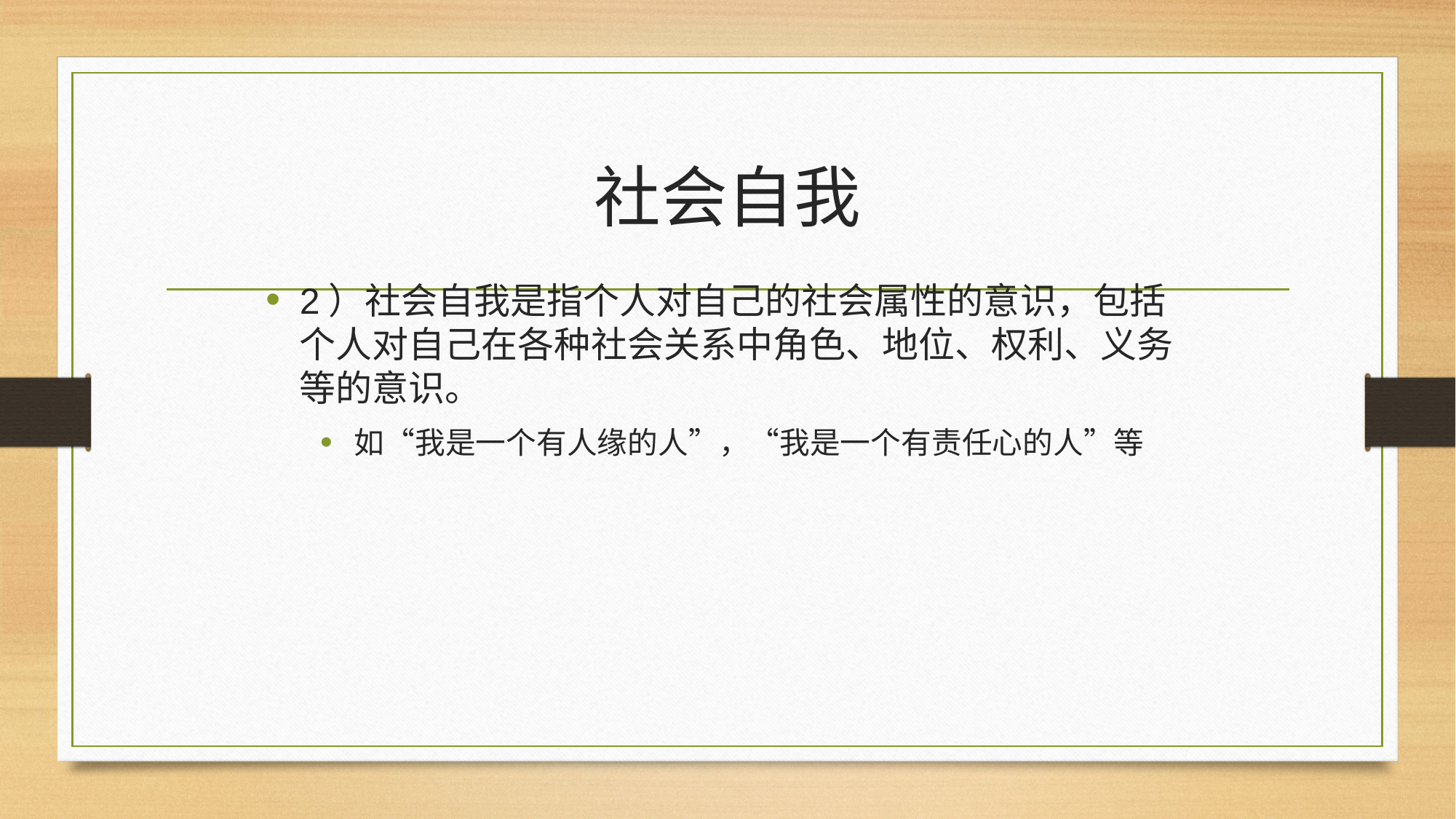

# 社会自我
2）社会自我是指个人对自己的社会属性的意识，包括个人对自己在各种社会关系中角色、地位、权利、义务等的意识。
如“我是一个有人缘的人”，“我是一个有责任心的人”等